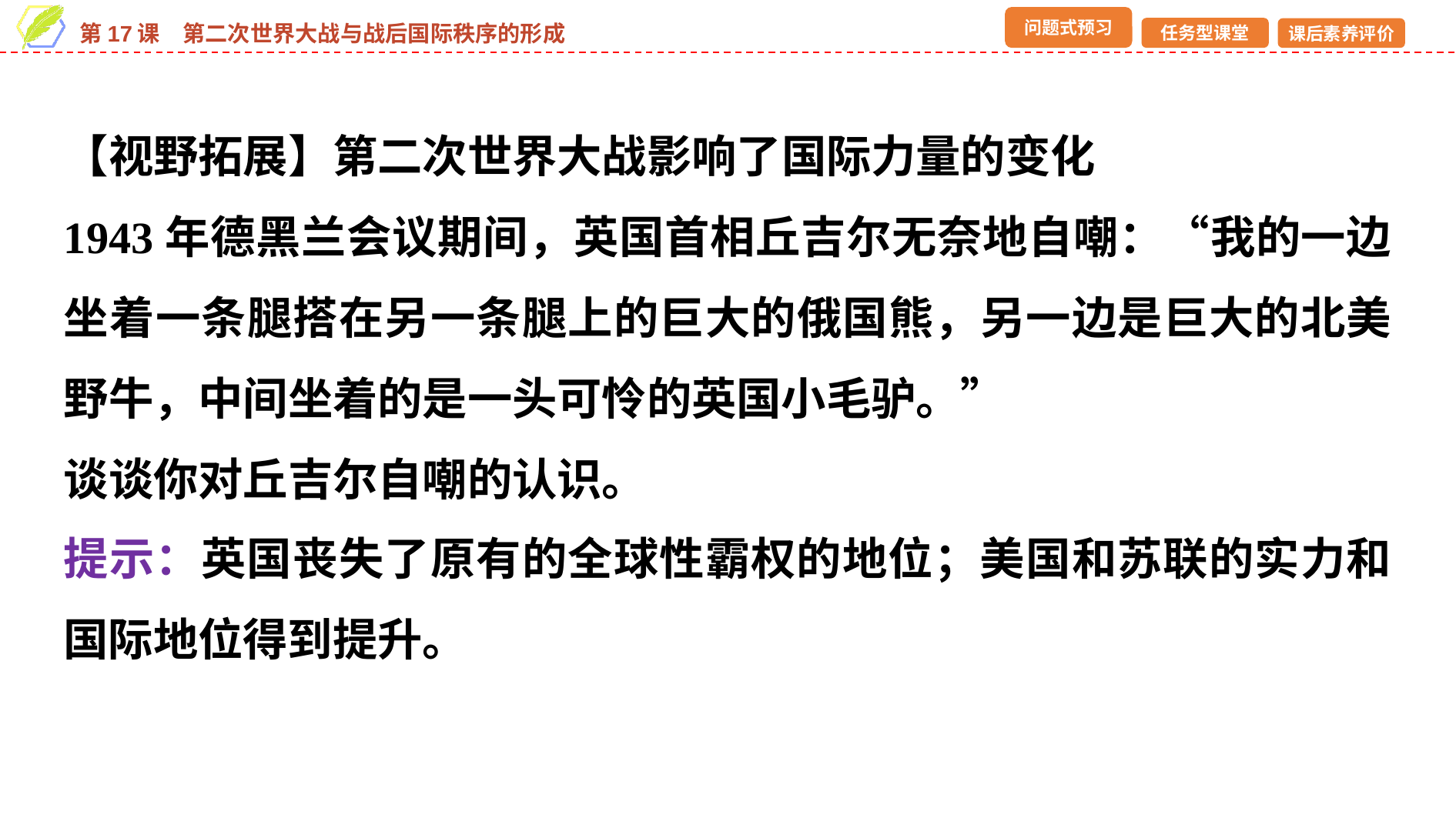

【视野拓展】第二次世界大战影响了国际力量的变化
1943年德黑兰会议期间，英国首相丘吉尔无奈地自嘲：“我的一边坐着一条腿搭在另一条腿上的巨大的俄国熊，另一边是巨大的北美野牛，中间坐着的是一头可怜的英国小毛驴。”
谈谈你对丘吉尔自嘲的认识。
提示：英国丧失了原有的全球性霸权的地位；美国和苏联的实力和国际地位得到提升。